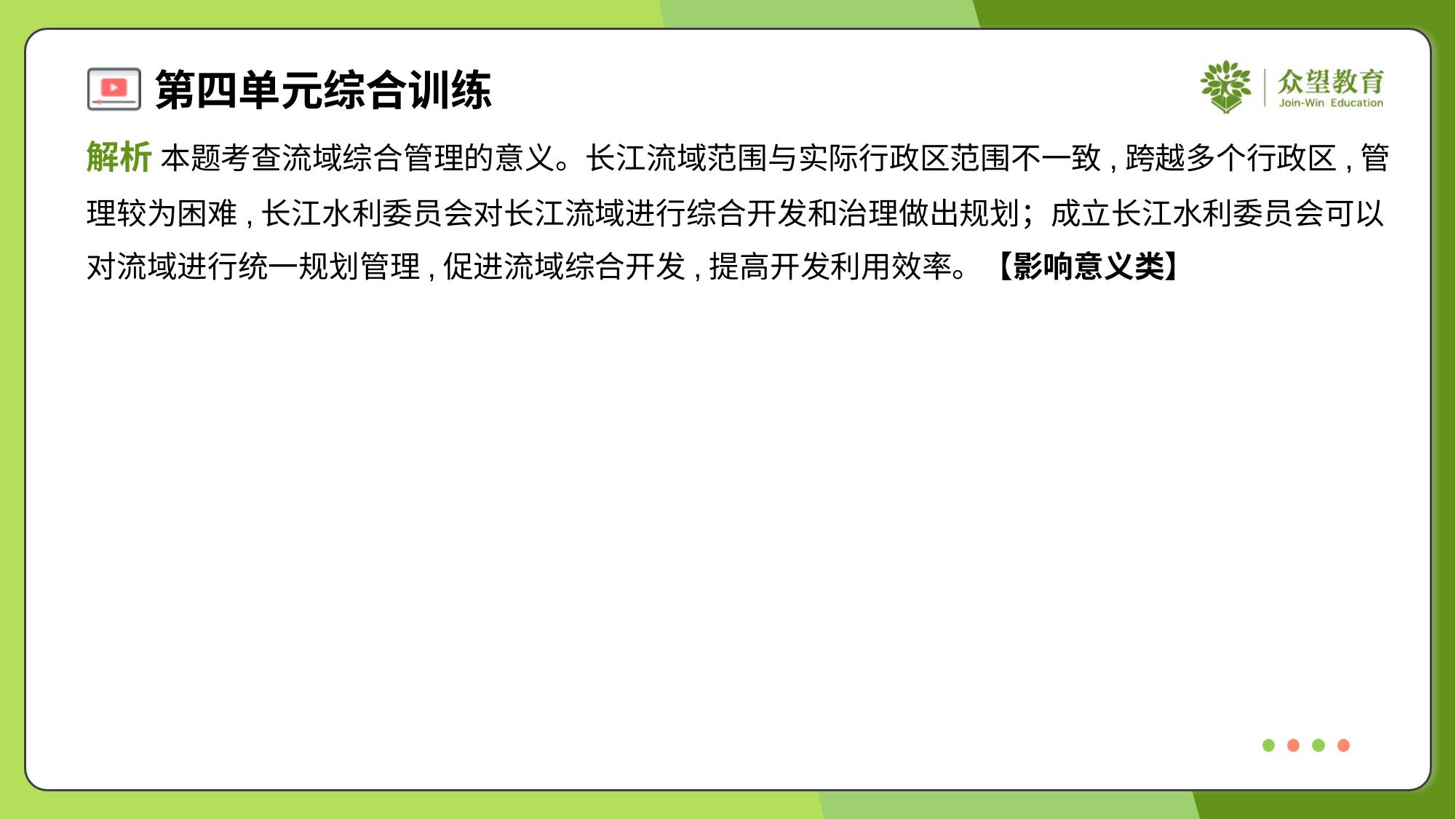

解析 本题考查流域综合管理的意义。长江流域范围与实际行政区范围不一致,跨越多个行政区,管
理较为困难,长江水利委员会对长江流域进行综合开发和治理做出规划；成立长江水利委员会可以
对流域进行统一规划管理,促进流域综合开发,提高开发利用效率。【影响意义类】